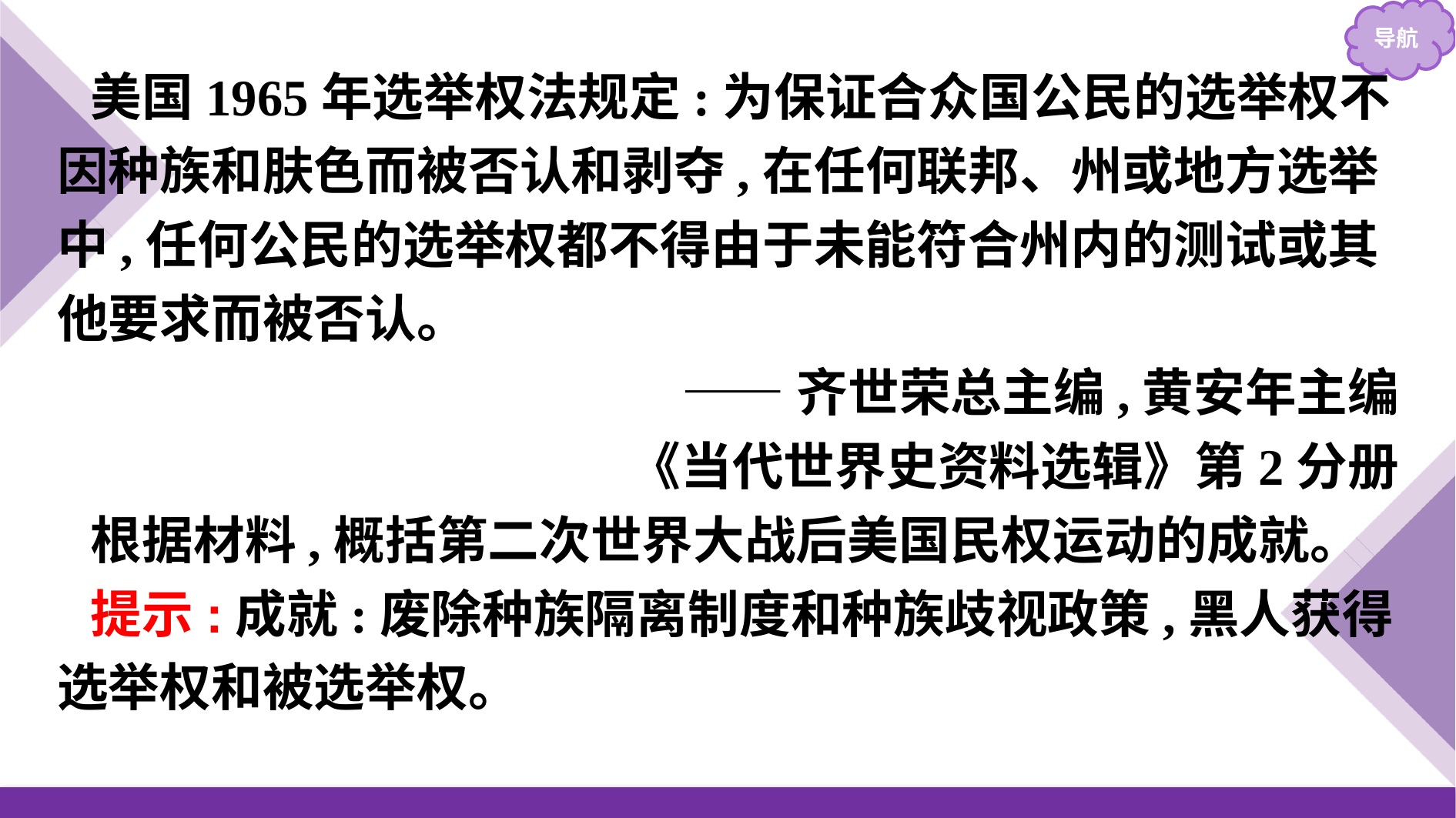

美国1965年选举权法规定:为保证合众国公民的选举权不因种族和肤色而被否认和剥夺,在任何联邦、州或地方选举中,任何公民的选举权都不得由于未能符合州内的测试或其他要求而被否认。
——齐世荣总主编,黄安年主编
《当代世界史资料选辑》第2分册
根据材料,概括第二次世界大战后美国民权运动的成就。
提示:成就:废除种族隔离制度和种族歧视政策,黑人获得选举权和被选举权。